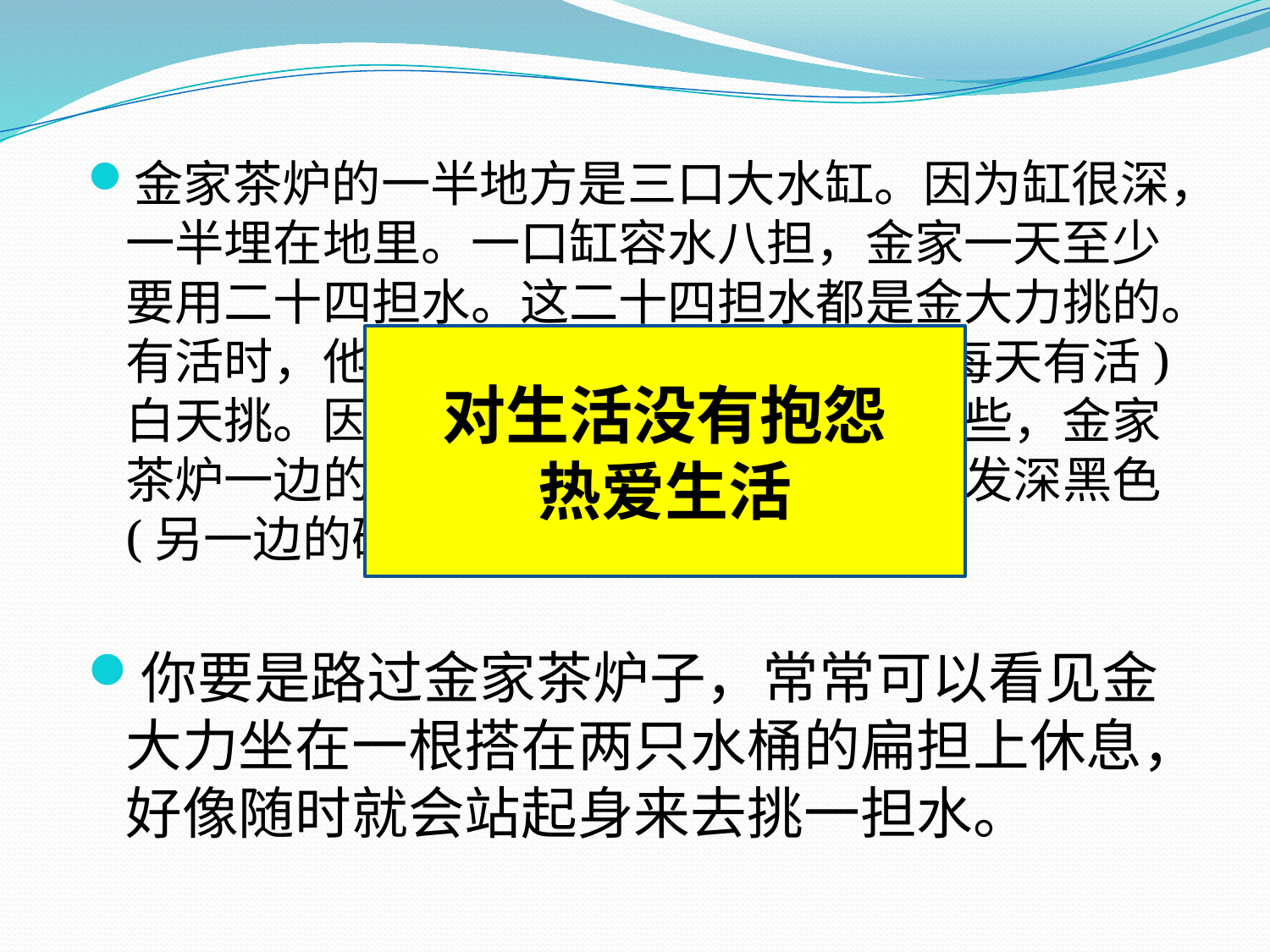

#
金家茶炉的一半地方是三口大水缸。因为缸很深，一半埋在地里。一口缸容水八担，金家一天至少要用二十四担水。这二十四担水都是金大力挑的。有活时，他早晚挑;没活时(瓦匠不能每天有活)白天挑。因为经常挑水，总要撒泼出一些，金家茶炉一边的地总是湿漉漉的，铺地的砖发深黑色(另一边的砖地是浅黑色)。

你要是路过金家茶炉子，常常可以看见金大力坐在一根搭在两只水桶的扁担上休息，好像随时就会站起身来去挑一担水。
对生活没有抱怨
热爱生活